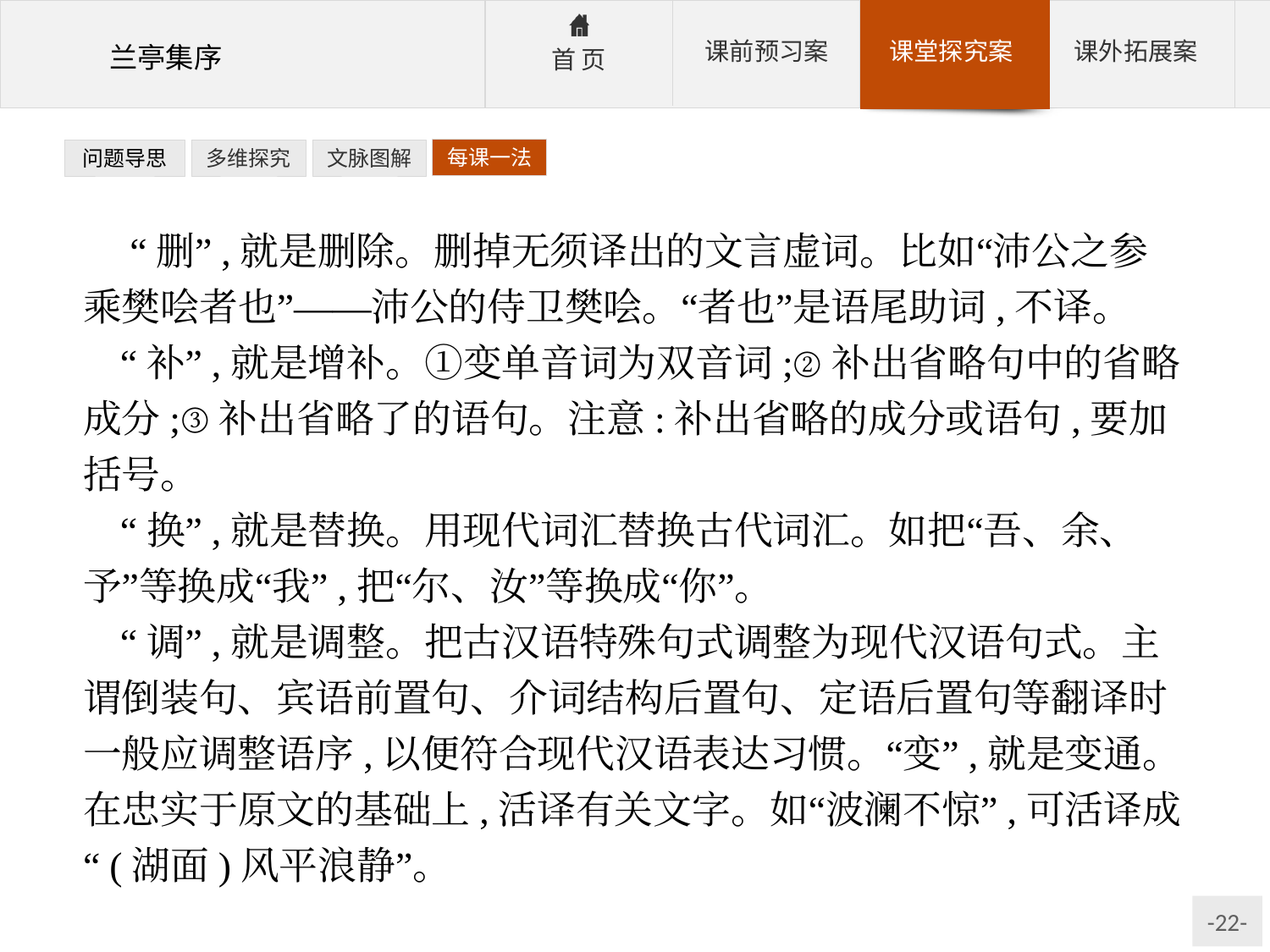

每课一法
问题导思
多维探究
文脉图解
 “删”,就是删除。删掉无须译出的文言虚词。比如“沛公之参乘樊哙者也”——沛公的侍卫樊哙。“者也”是语尾助词,不译。
“补”,就是增补。①变单音词为双音词;②补出省略句中的省略成分;③补出省略了的语句。注意:补出省略的成分或语句,要加括号。
“换”,就是替换。用现代词汇替换古代词汇。如把“吾、余、予”等换成“我”,把“尔、汝”等换成“你”。
“调”,就是调整。把古汉语特殊句式调整为现代汉语句式。主谓倒装句、宾语前置句、介词结构后置句、定语后置句等翻译时一般应调整语序,以便符合现代汉语表达习惯。“变”,就是变通。在忠实于原文的基础上,活译有关文字。如“波澜不惊”,可活译成“(湖面)风平浪静”。